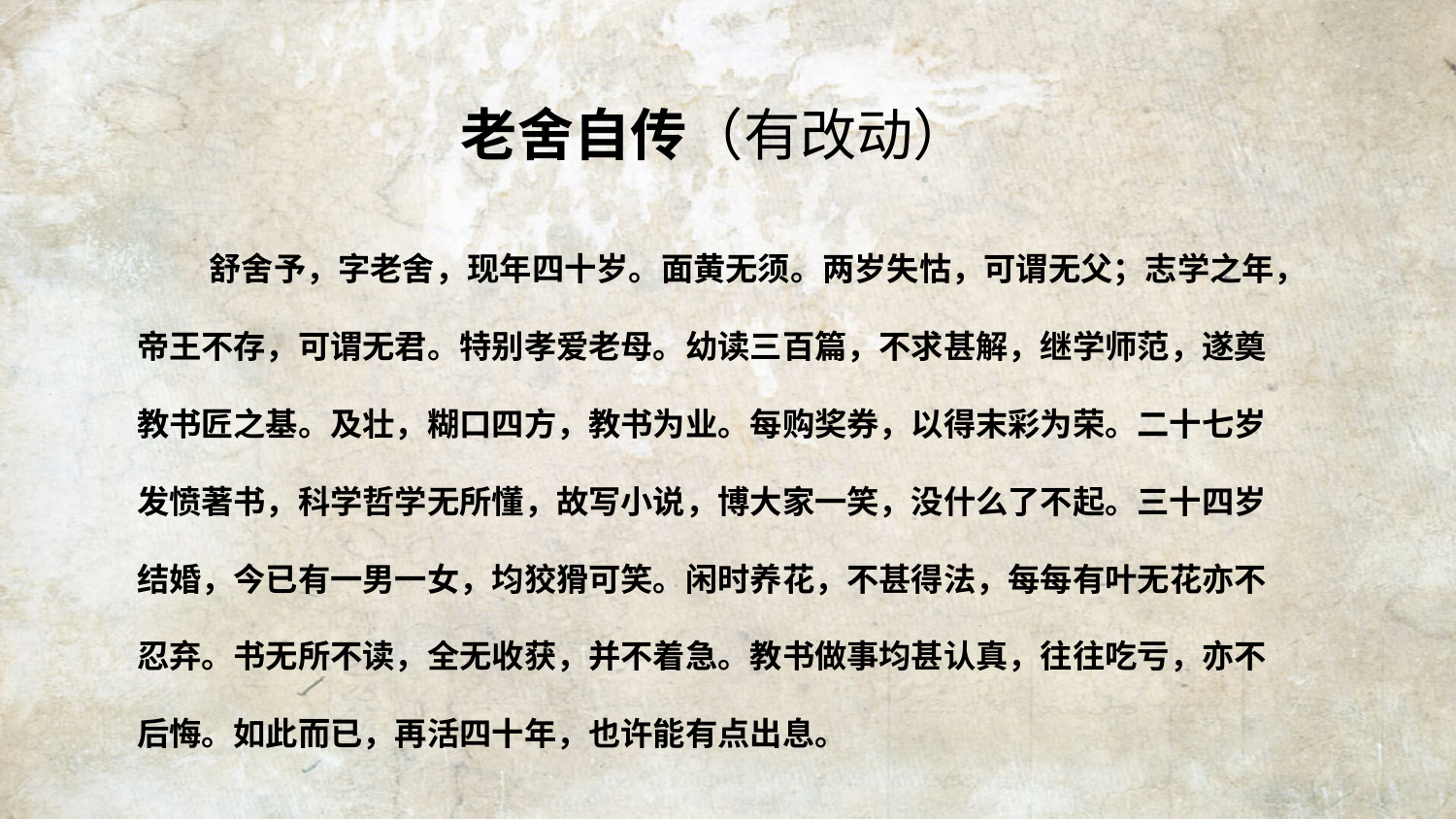

老舍自传（有改动）
 舒舍予，字老舍，现年四十岁。面黄无须。两岁失怙，可谓无父；志学之年，帝王不存，可谓无君。特别孝爱老母。幼读三百篇，不求甚解，继学师范，遂奠教书匠之基。及壮，糊口四方，教书为业。每购奖券，以得末彩为荣。二十七岁发愤著书，科学哲学无所懂，故写小说，博大家一笑，没什么了不起。三十四岁结婚，今已有一男一女，均狡猾可笑。闲时养花，不甚得法，每每有叶无花亦不忍弃。书无所不读，全无收获，并不着急。教书做事均甚认真，往往吃亏，亦不后悔。如此而已，再活四十年，也许能有点出息。